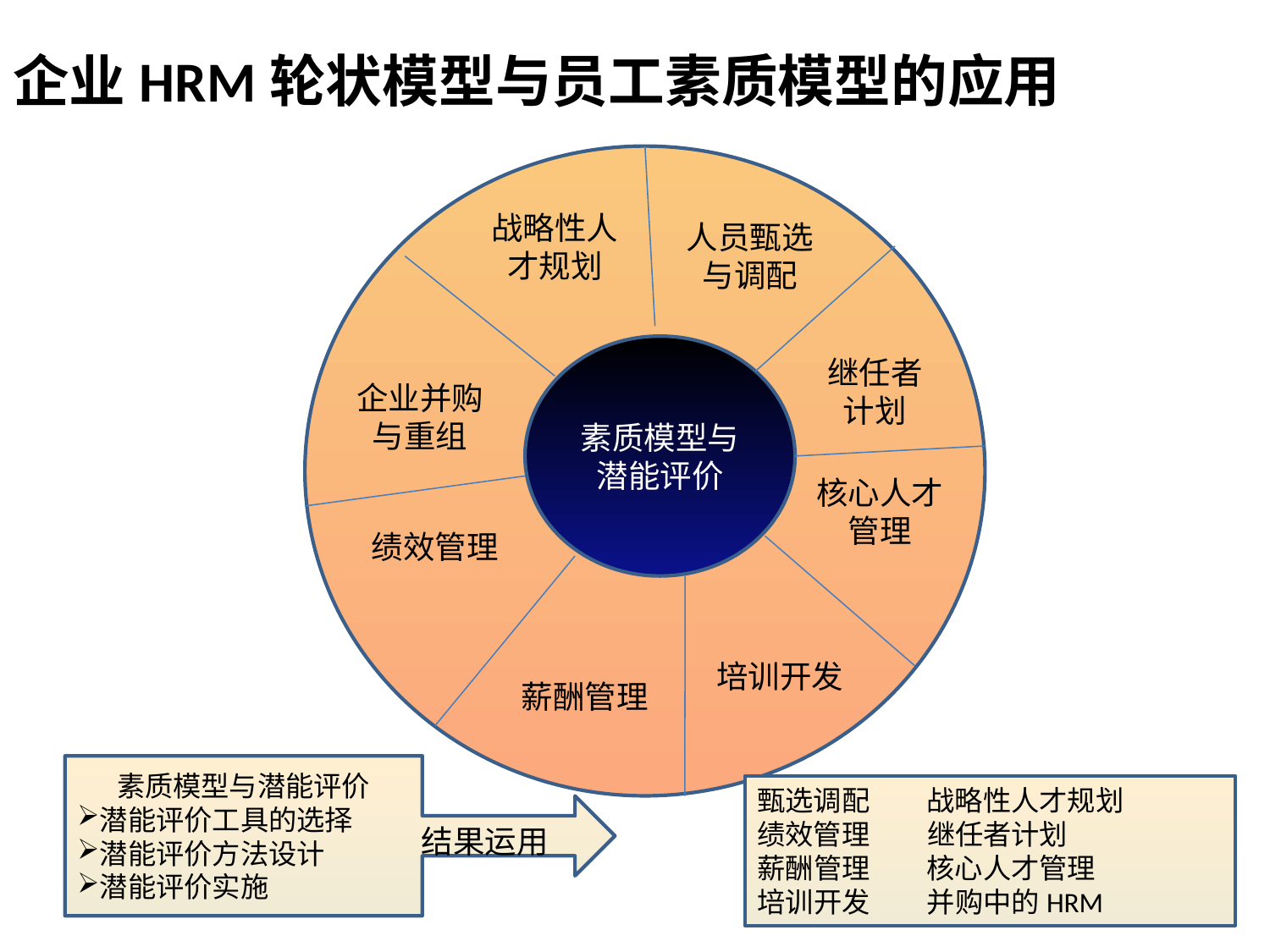

# 企业HRM轮状模型与员工素质模型的应用

战略性人才规划
人员甄选与调配

素质模型与潜能评价
继任者计划
企业并购与重组
核心人才管理
绩效管理
培训开发
薪酬管理
素质模型与潜能评价
潜能评价工具的选择
潜能评价方法设计
潜能评价实施

甄选调配         战略性人才规划
绩效管理         继任者计划
薪酬管理         核心人才管理
培训开发         并购中的HRM

结果运用